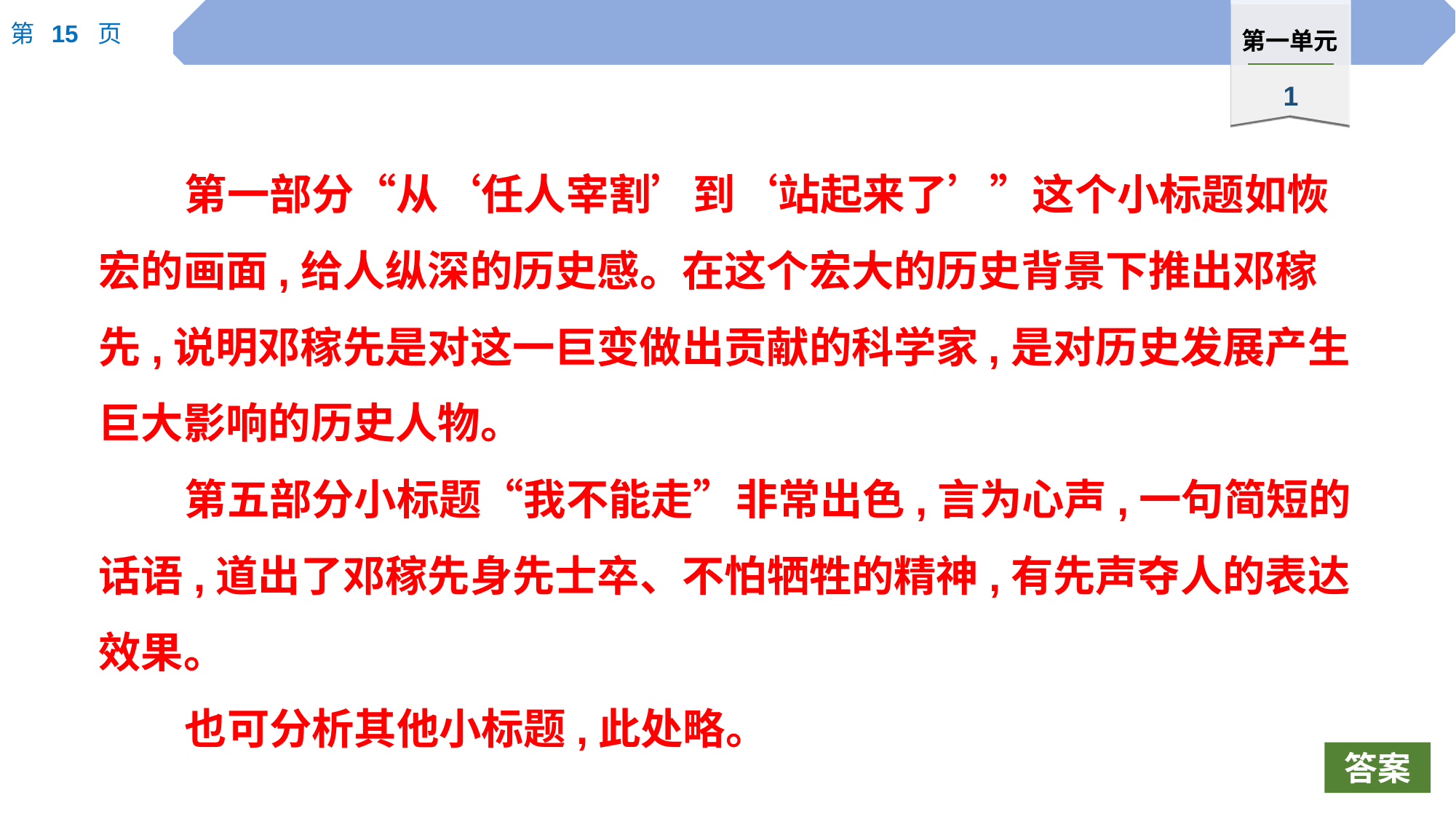

第一部分“从‘任人宰割’到‘站起来了’”这个小标题如恢宏的画面,给人纵深的历史感。在这个宏大的历史背景下推出邓稼先,说明邓稼先是对这一巨变做出贡献的科学家,是对历史发展产生巨大影响的历史人物。
第五部分小标题“我不能走”非常出色,言为心声,一句简短的话语,道出了邓稼先身先士卒、不怕牺牲的精神,有先声夺人的表达效果。
也可分析其他小标题,此处略。
答案